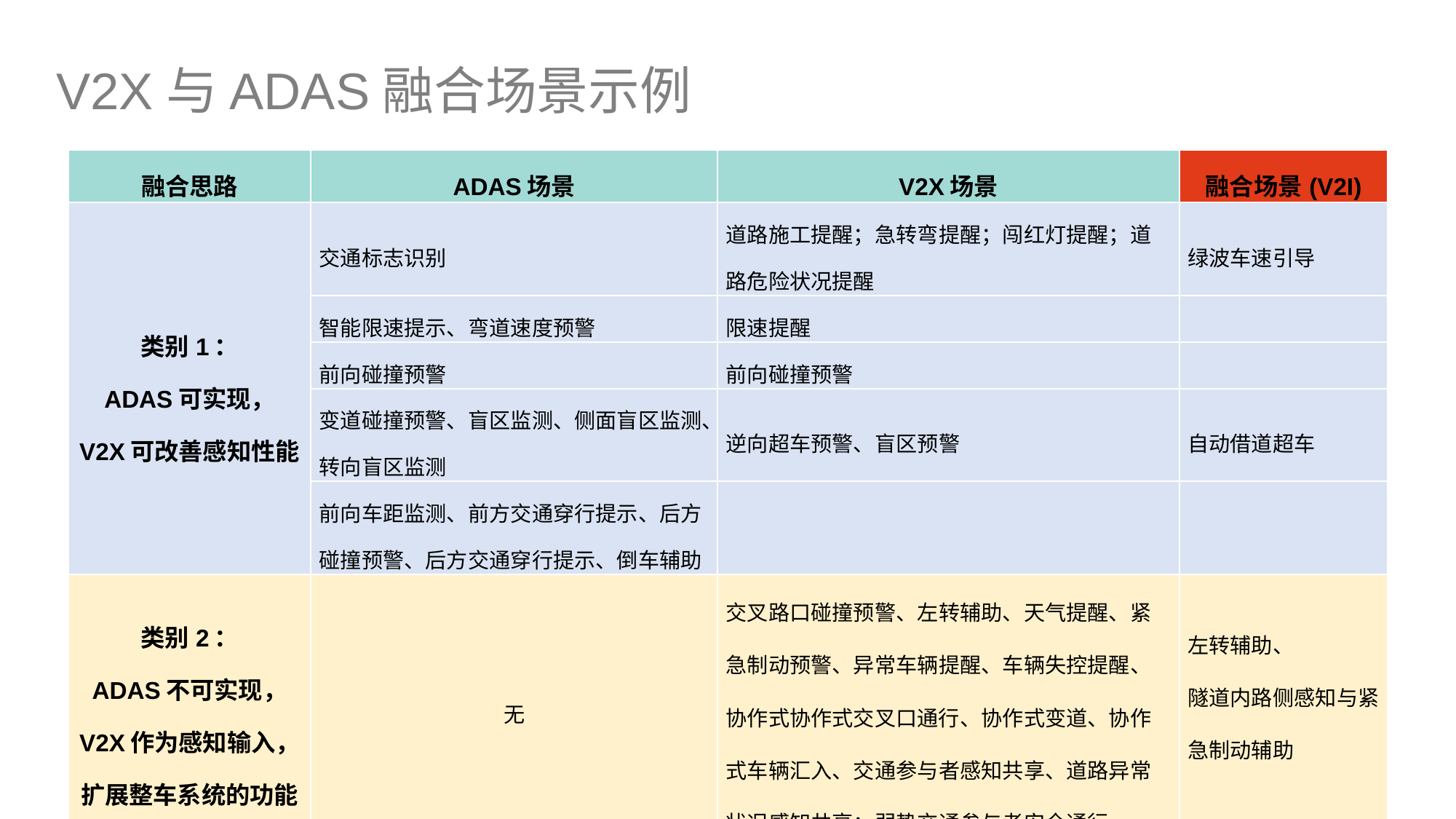

# V2X与ADAS融合场景示例
| 融合思路 | ADAS场景 | V2X场景 | 融合场景(V2I) |
| --- | --- | --- | --- |
| 类别1： ADAS可实现， V2X可改善感知性能 | 交通标志识别 | 道路施工提醒；急转弯提醒；闯红灯提醒；道路危险状况提醒 | 绿波车速引导 |
|  | 智能限速提示、弯道速度预警 | 限速提醒 |  |
|  | 前向碰撞预警 | 前向碰撞预警 |  |
|  | 变道碰撞预警、盲区监测、侧面盲区监测、转向盲区监测 | 逆向超车预警、盲区预警 | 自动借道超车 |
|  | 前向车距监测、前方交通穿行提示、后方碰撞预警、后方交通穿行提示、倒车辅助 |  |  |
| 类别2： ADAS不可实现， V2X作为感知输入， 扩展整车系统的功能 | 无 | 交叉路口碰撞预警、左转辅助、天气提醒、紧急制动预警、异常车辆提醒、车辆失控提醒、协作式协作式交叉口通行、协作式变道、协作式车辆汇入、交通参与者感知共享、道路异常状况感知共享；弱势交通参与者安全通行 | 左转辅助、 隧道内路侧感知与紧急制动辅助 |